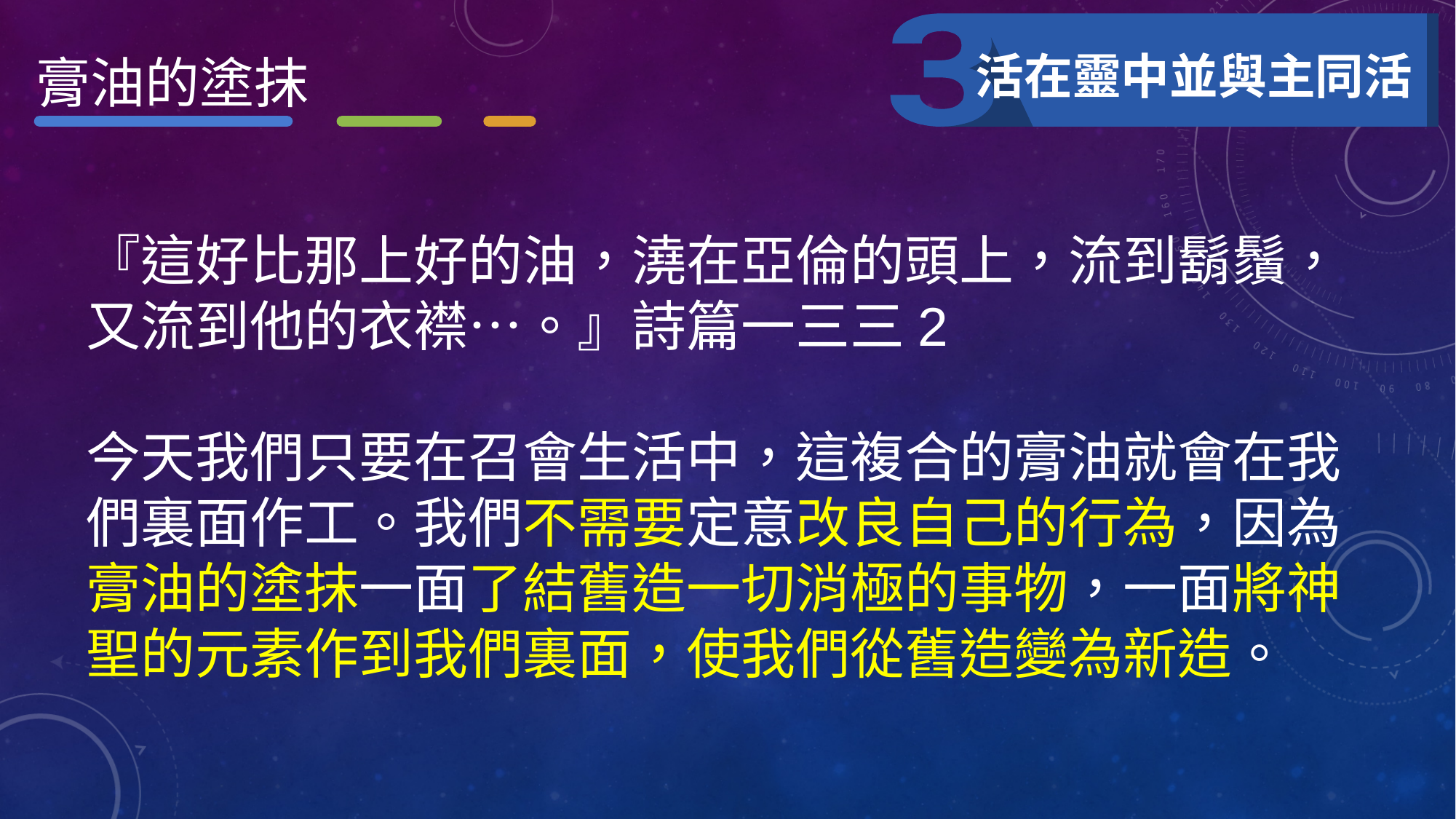

活在靈中並與主同活
膏油的塗抹

『這好比那上好的油，澆在亞倫的頭上，流到鬍鬚，又流到他的衣襟…。』詩篇一三三2

今天我們只要在召會生活中，這複合的膏油就會在我們裏面作工。我們不需要定意改良自己的行為，因為膏油的塗抹一面了結舊造一切消極的事物，一面將神聖的元素作到我們裏面，使我們從舊造變為新造。